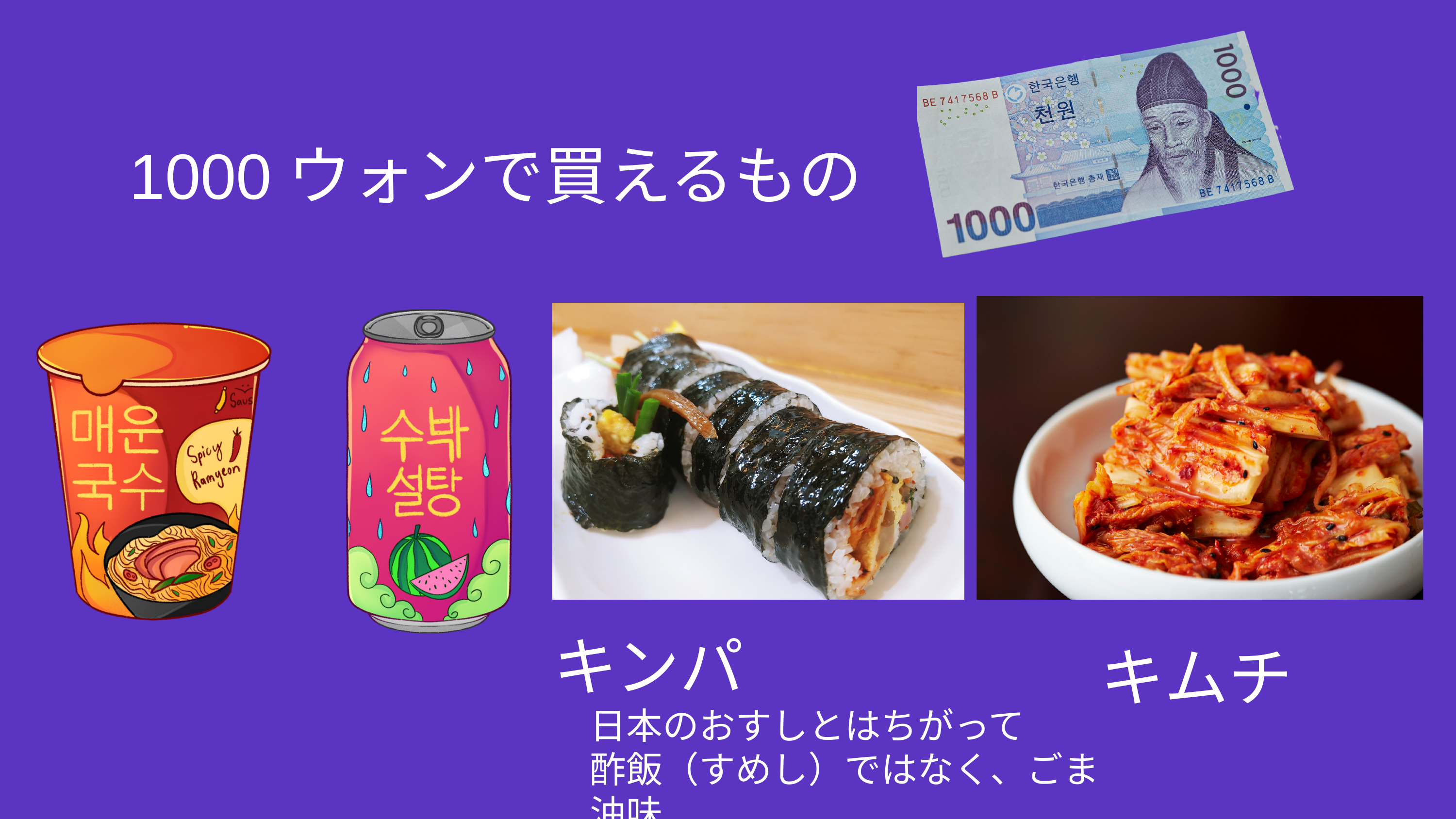

1000ウォンで買えるもの

キンパ
日本のおすしとはちがって
酢飯（すめし）ではなく、ごま油味
キムチ